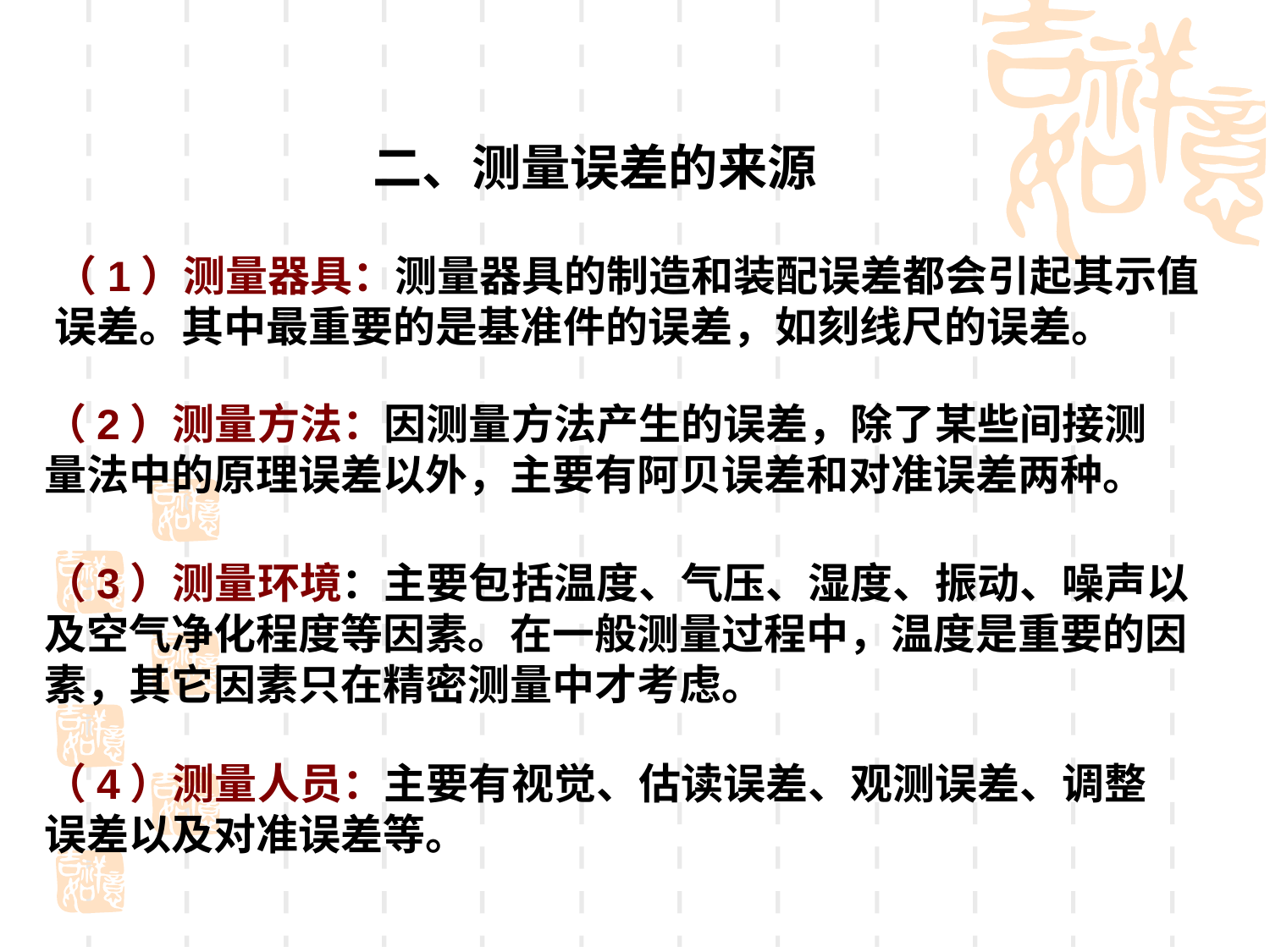

# 二、测量误差的来源
（1）测量器具：测量器具的制造和装配误差都会引起其示值误差。其中最重要的是基准件的误差，如刻线尺的误差。
（2）测量方法：因测量方法产生的误差，除了某些间接测量法中的原理误差以外，主要有阿贝误差和对准误差两种。
（3）测量环境：主要包括温度、气压、湿度、振动、噪声以及空气净化程度等因素。在一般测量过程中，温度是重要的因素，其它因素只在精密测量中才考虑。
（4）测量人员：主要有视觉、估读误差、观测误差、调整误差以及对准误差等。